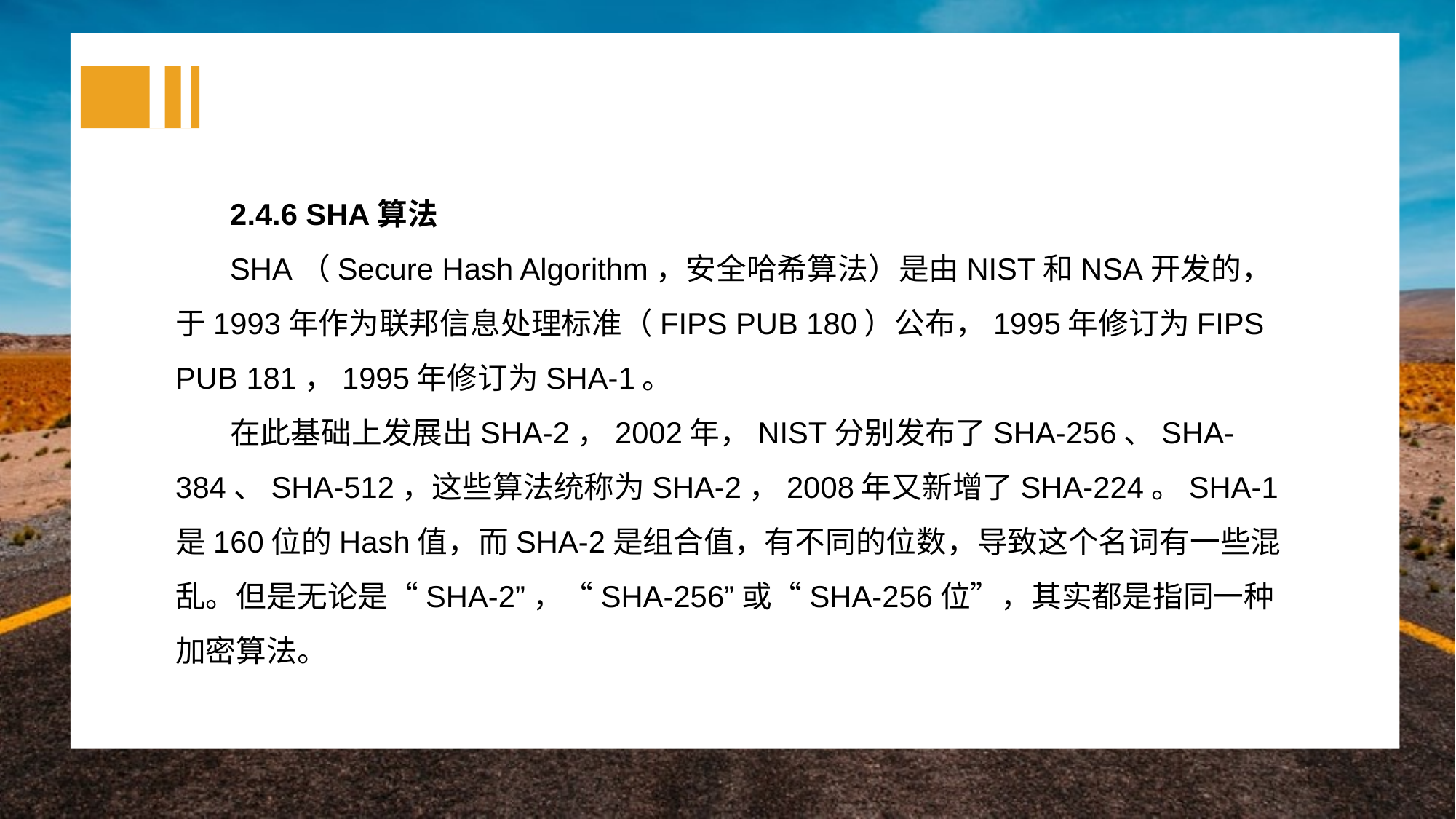

2.4.6 SHA算法
SHA（Secure Hash Algorithm，安全哈希算法）是由NIST和NSA开发的，于1993年作为联邦信息处理标准（FIPS PUB 180）公布，1995年修订为FIPS PUB 181，1995年修订为SHA-1。
在此基础上发展出SHA-2，2002年，NIST分别发布了SHA-256、SHA-384、SHA-512，这些算法统称为SHA-2，2008年又新增了SHA-224。SHA-1是160位的Hash值，而SHA-2是组合值，有不同的位数，导致这个名词有一些混乱。但是无论是“SHA-2”，“SHA-256”或“SHA-256位”，其实都是指同一种加密算法。